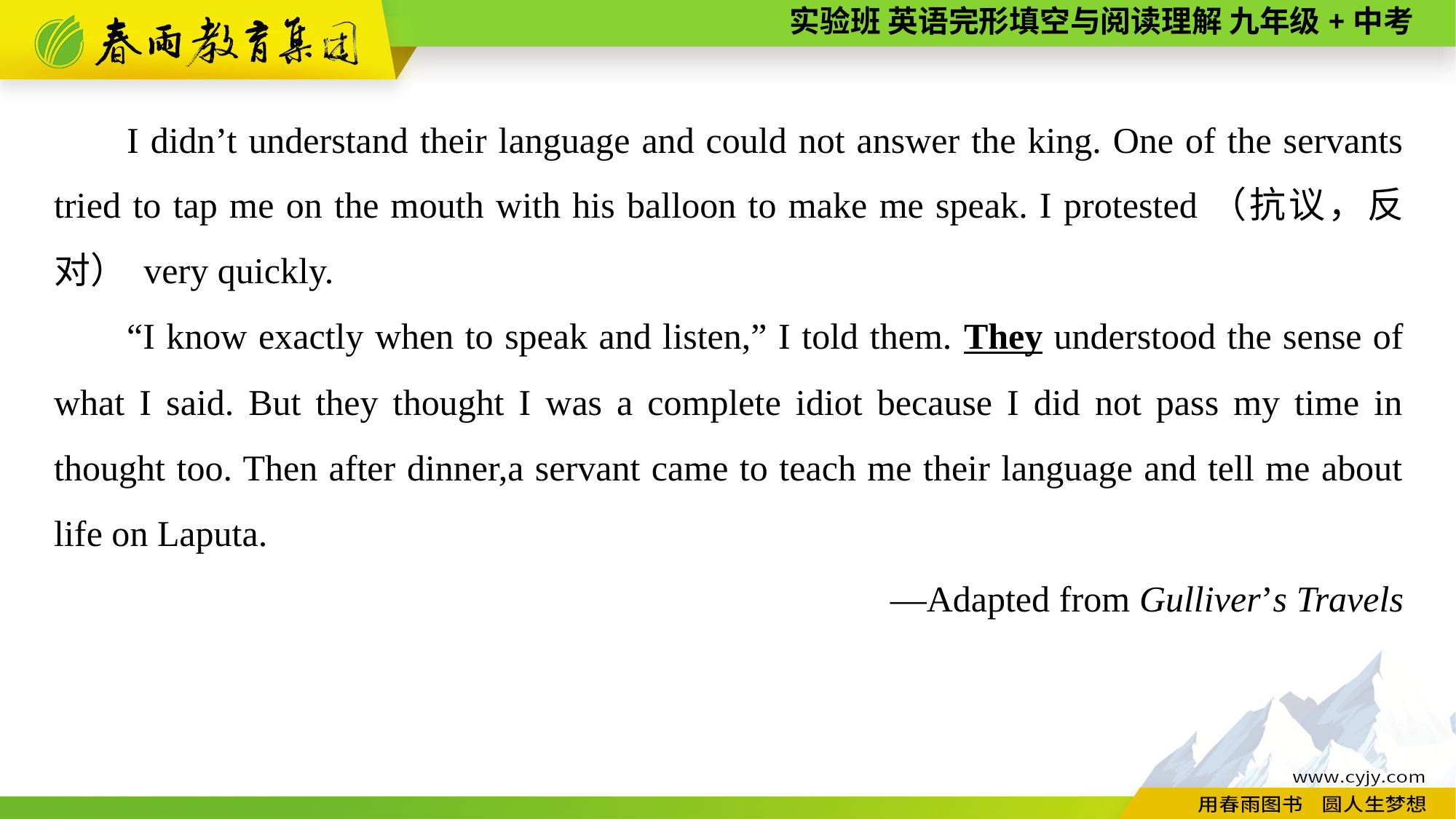

I didn’t understand their language and could not answer the king. One of the servants tried to tap me on the mouth with his balloon to make me speak. I protested（抗议，反对） very quickly.
“I know exactly when to speak and listen,” I told them. They understood the sense of what I said. But they thought I was a complete idiot because I did not pass my time in thought too. Then after dinner,a servant came to teach me their language and tell me about life on Laputa.
—Adapted from Gulliver’s Travels